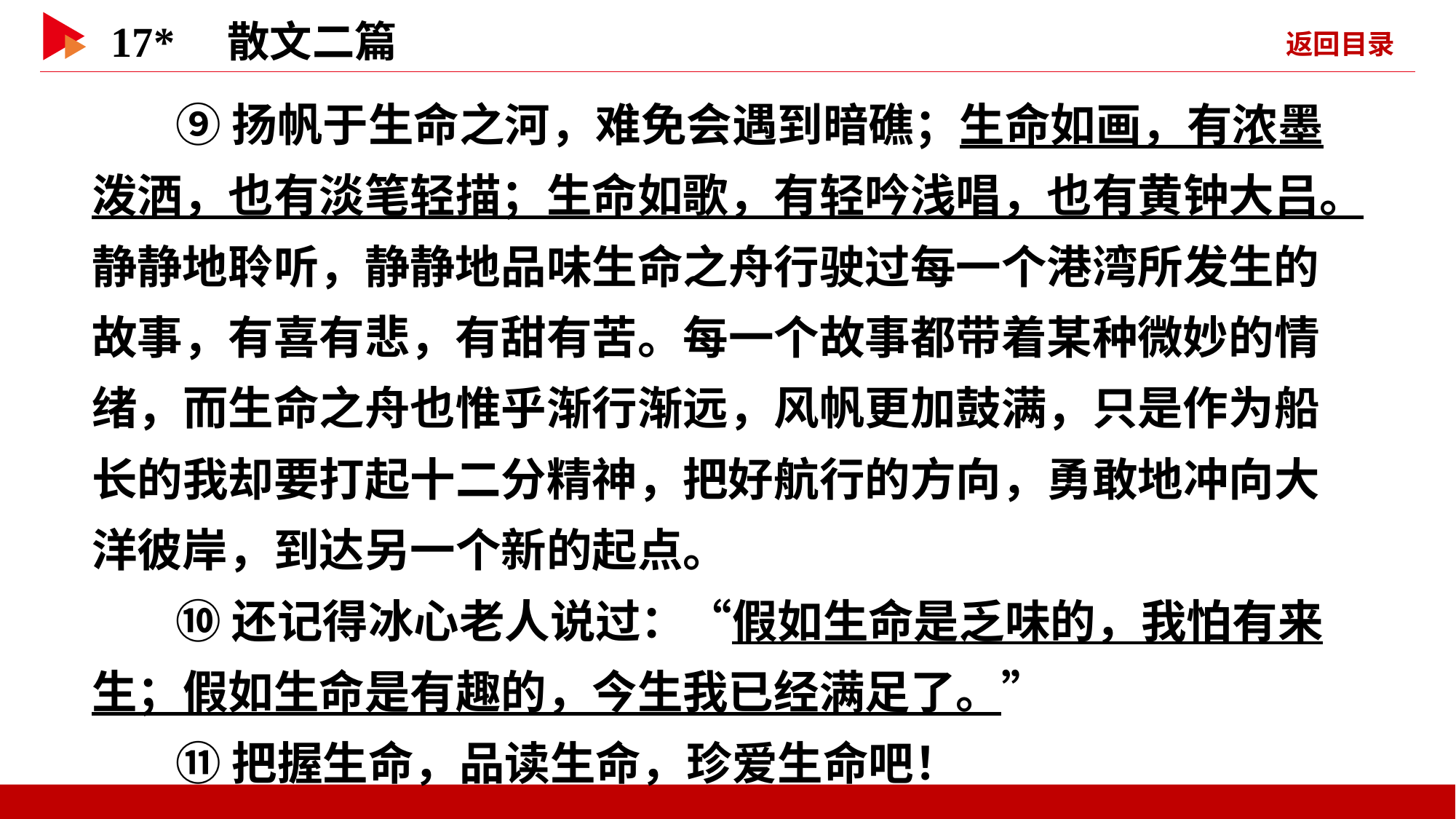

⑨扬帆于生命之河，难免会遇到暗礁；生命如画，有浓墨泼洒，也有淡笔轻描；生命如歌，有轻吟浅唱，也有黄钟大吕。静静地聆听，静静地品味生命之舟行驶过每一个港湾所发生的故事，有喜有悲，有甜有苦。每一个故事都带着某种微妙的情绪，而生命之舟也惟乎渐行渐远，风帆更加鼓满，只是作为船长的我却要打起十二分精神，把好航行的方向，勇敢地冲向大洋彼岸，到达另一个新的起点。
⑩还记得冰心老人说过：“假如生命是乏味的，我怕有来生；假如生命是有趣的，今生我已经满足了。”
⑪把握生命，品读生命，珍爱生命吧！